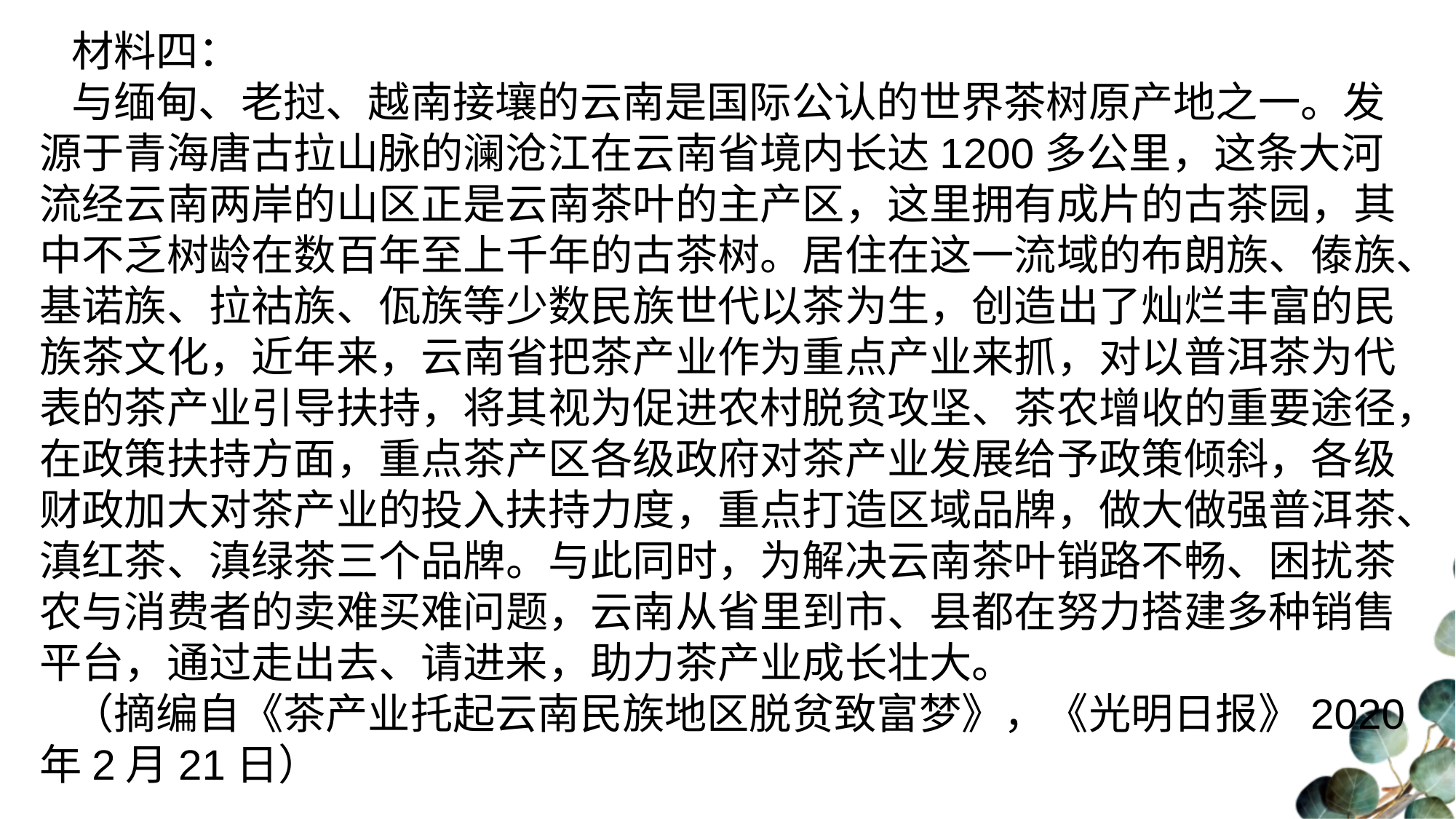

材料四：
与缅甸、老挝、越南接壤的云南是国际公认的世界茶树原产地之一。发源于青海唐古拉山脉的澜沧江在云南省境内长达1200多公里，这条大河流经云南两岸的山区正是云南茶叶的主产区，这里拥有成片的古茶园，其中不乏树龄在数百年至上千年的古茶树。居住在这一流域的布朗族、傣族、基诺族、拉祜族、佤族等少数民族世代以茶为生，创造出了灿烂丰富的民族茶文化，近年来，云南省把茶产业作为重点产业来抓，对以普洱茶为代表的茶产业引导扶持，将其视为促进农村脱贫攻坚、茶农增收的重要途径，在政策扶持方面，重点茶产区各级政府对茶产业发展给予政策倾斜，各级财政加大对茶产业的投入扶持力度，重点打造区域品牌，做大做强普洱茶、滇红茶、滇绿茶三个品牌。与此同时，为解决云南茶叶销路不畅、困扰茶农与消费者的卖难买难问题，云南从省里到市、县都在努力搭建多种销售平台，通过走出去、请进来，助力茶产业成长壮大。
（摘编自《茶产业托起云南民族地区脱贫致富梦》，《光明日报》2020年2月21日）